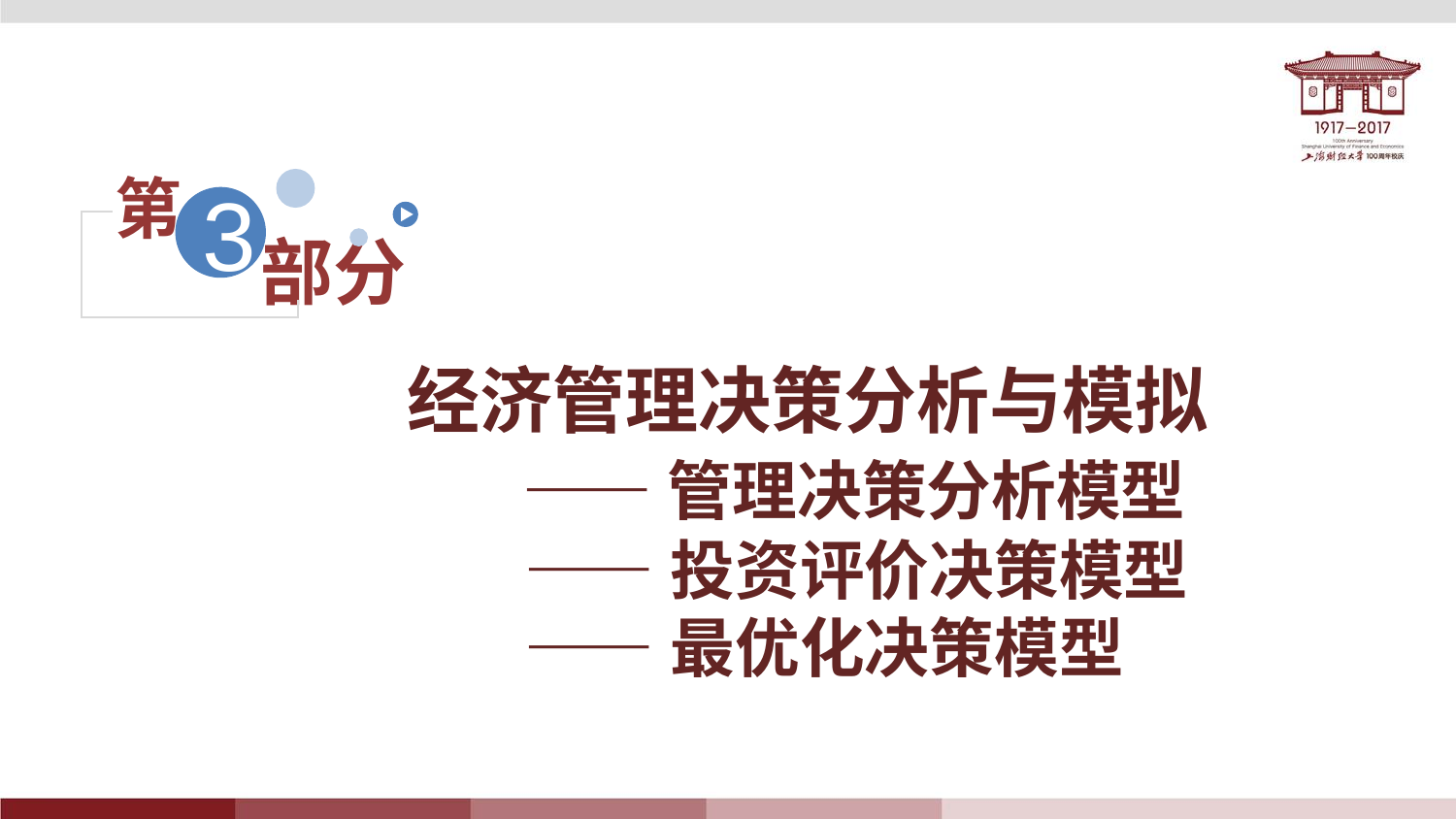

第

3

部分

经济管理决策分析与模拟
       ——管理决策分析模型
        ——投资评价决策模型
        ——最优化决策模型